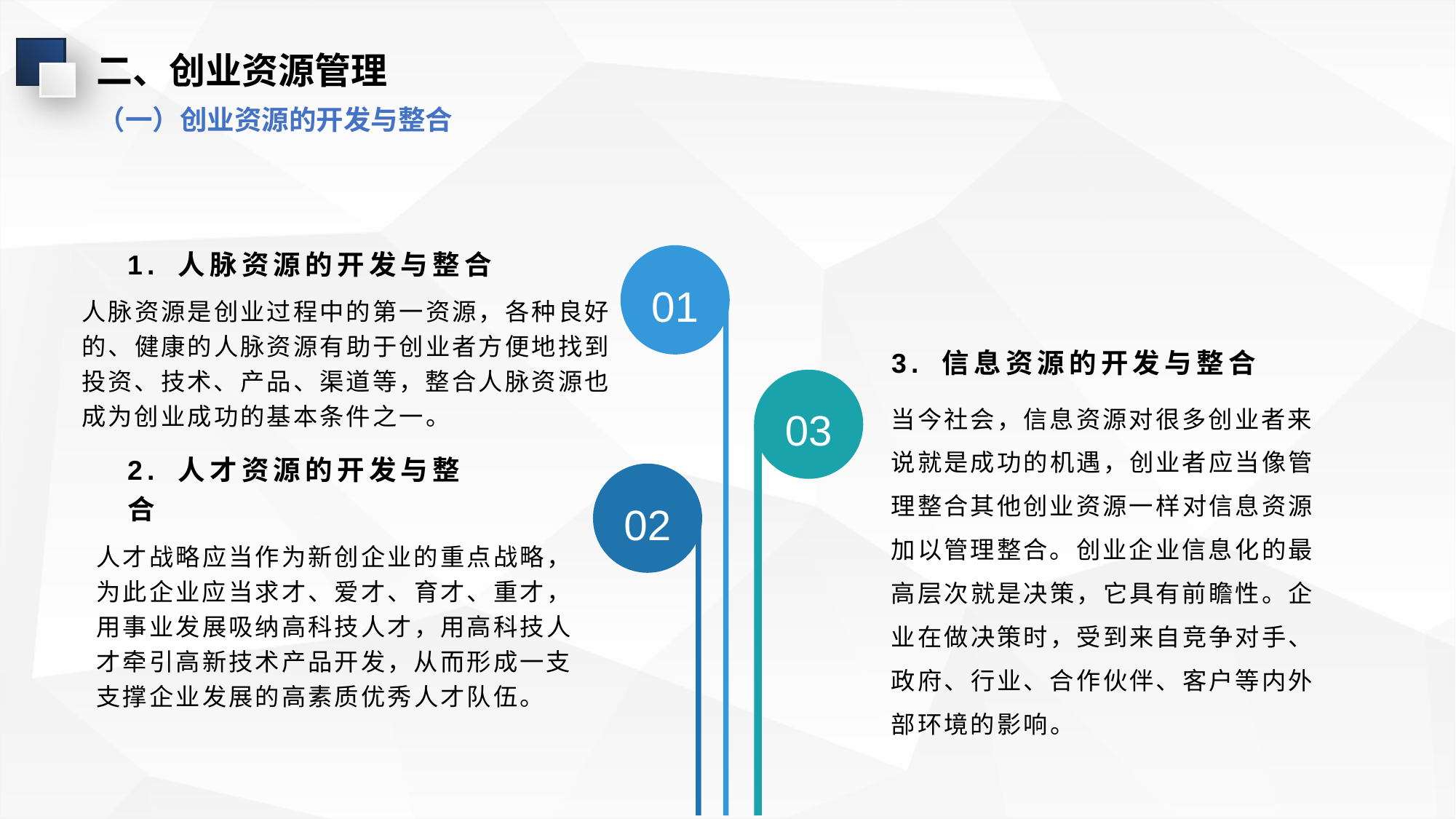

二、创业资源管理
（一）创业资源的开发与整合
1. 人脉资源的开发与整合
01
人脉资源是创业过程中的第一资源，各种良好的、健康的人脉资源有助于创业者方便地找到投资、技术、产品、渠道等，整合人脉资源也成为创业成功的基本条件之一。

3. 信息资源的开发与整合
03
当今社会，信息资源对很多创业者来说就是成功的机遇，创业者应当像管理整合其他创业资源一样对信息资源加以管理整合。创业企业信息化的最高层次就是决策，它具有前瞻性。企业在做决策时，受到来自竞争对手、政府、行业、合作伙伴、客户等内外部环境的影响。

02
2. 人才资源的开发与整合

人才战略应当作为新创企业的重点战略，为此企业应当求才、爱才、育才、重才，用事业发展吸纳高科技人才，用高科技人才牵引高新技术产品开发，从而形成一支支撑企业发展的高素质优秀人才队伍。